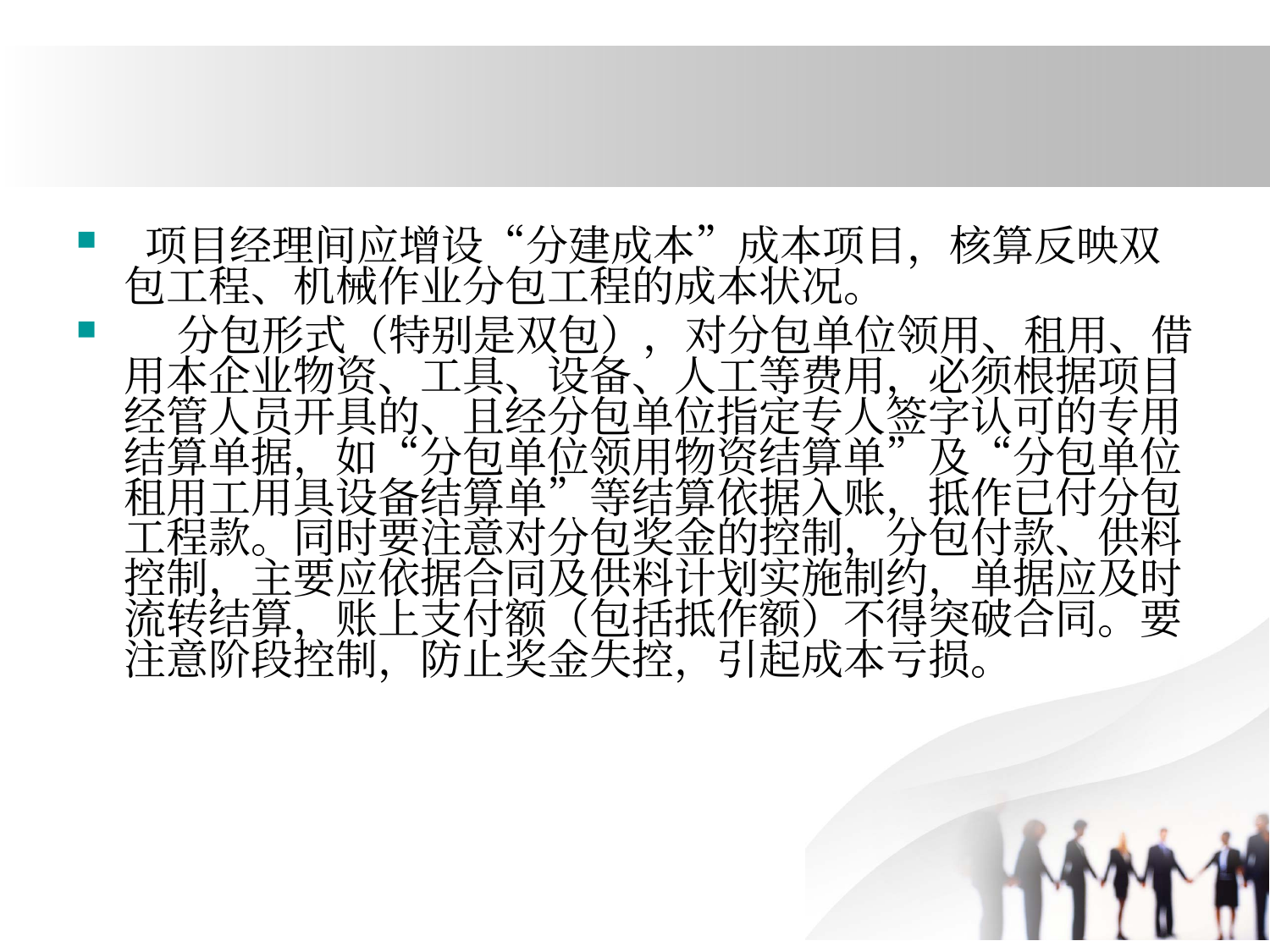

#
 项目经理间应增设“分建成本”成本项目，核算反映双包工程、机械作业分包工程的成本状况。
    分包形式（特别是双包），对分包单位领用、租用、借用本企业物资、工具、设备、人工等费用，必须根据项目经管人员开具的、且经分包单位指定专人签字认可的专用结算单据，如“分包单位领用物资结算单”及“分包单位租用工用具设备结算单”等结算依据入账，抵作已付分包工程款。同时要注意对分包奖金的控制，分包付款、供料控制，主要应依据合同及供料计划实施制约，单据应及时流转结算，账上支付额（包括抵作额）不得突破合同。要注意阶段控制，防止奖金失控，引起成本亏损。